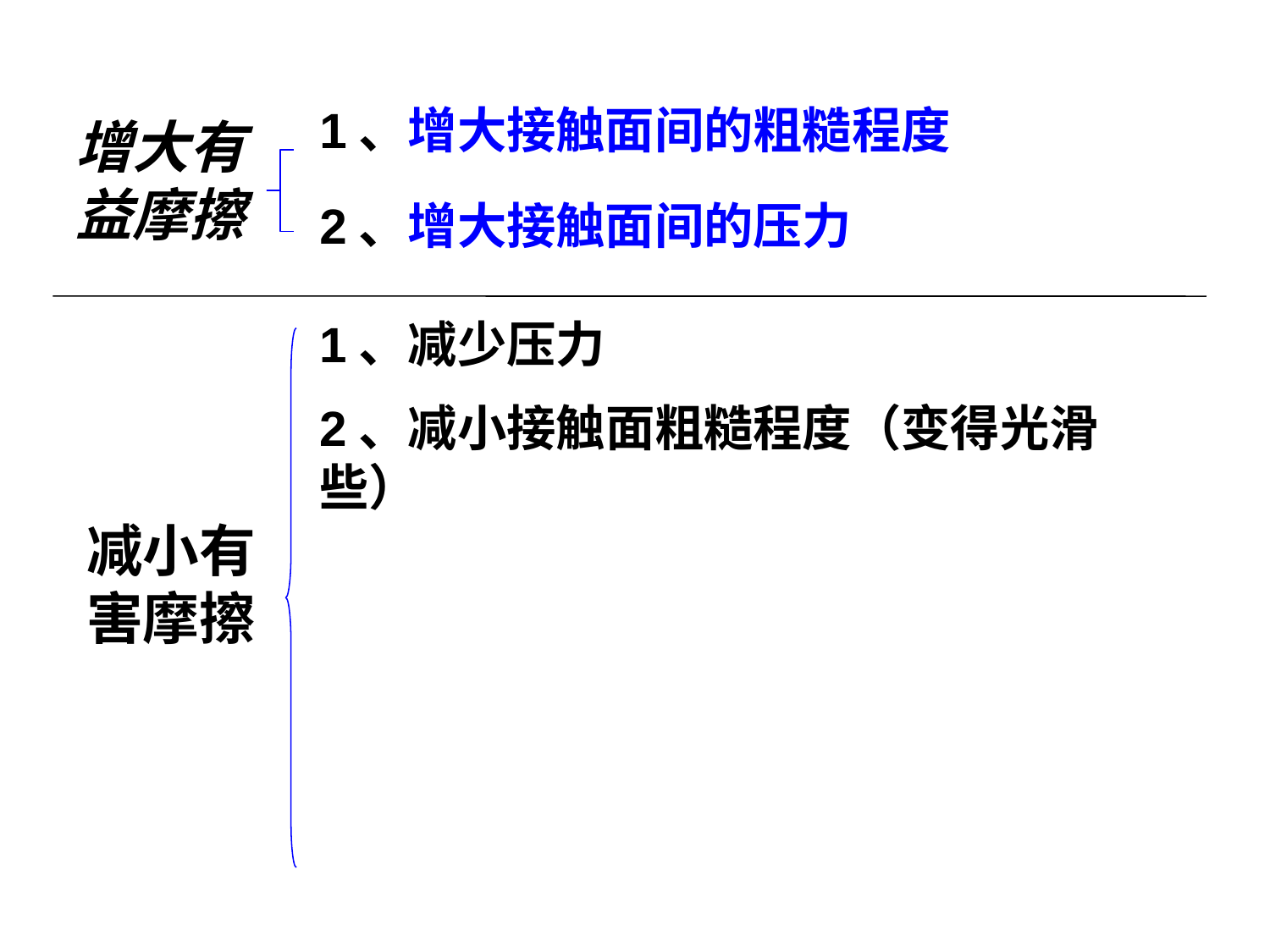

1、增大接触面间的粗糙程度
2、增大接触面间的压力
增大有益摩擦

1、减少压力
2、减小接触面粗糙程度（变得光滑些）

减小有害摩擦